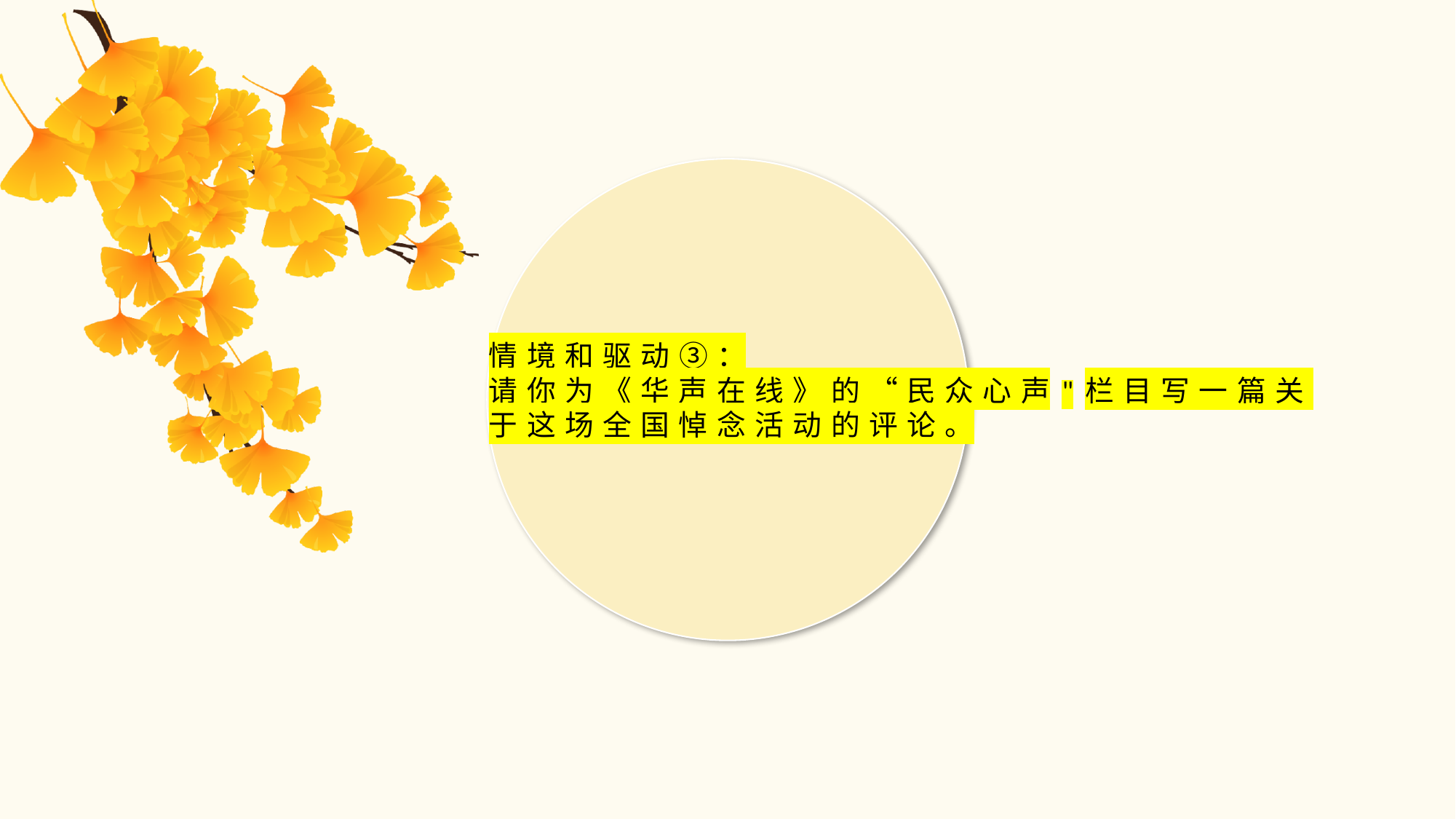

# 情境和驱动③： 请你为《华声在线》的“民众心声"栏目写一篇关于这场全国悼念活动的评论。